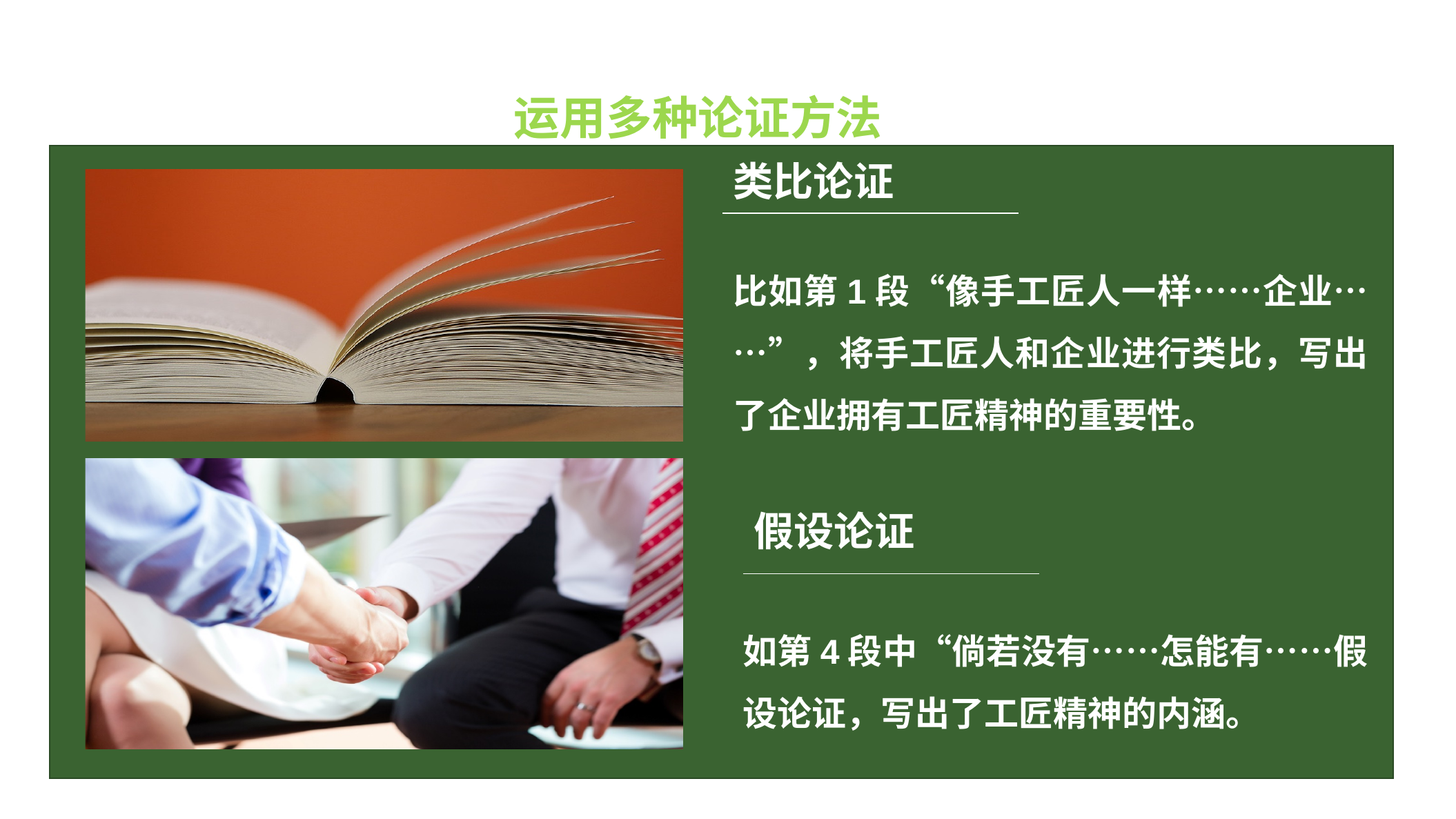

运用多种论证方法

类比论证

比如第1段“像手工匠人一样……企业……”，将手工匠人和企业进行类比，写出了企业拥有工匠精神的重要性。

假设论证
如第4段中“倘若没有……怎能有……假设论证，写出了工匠精神的内涵。